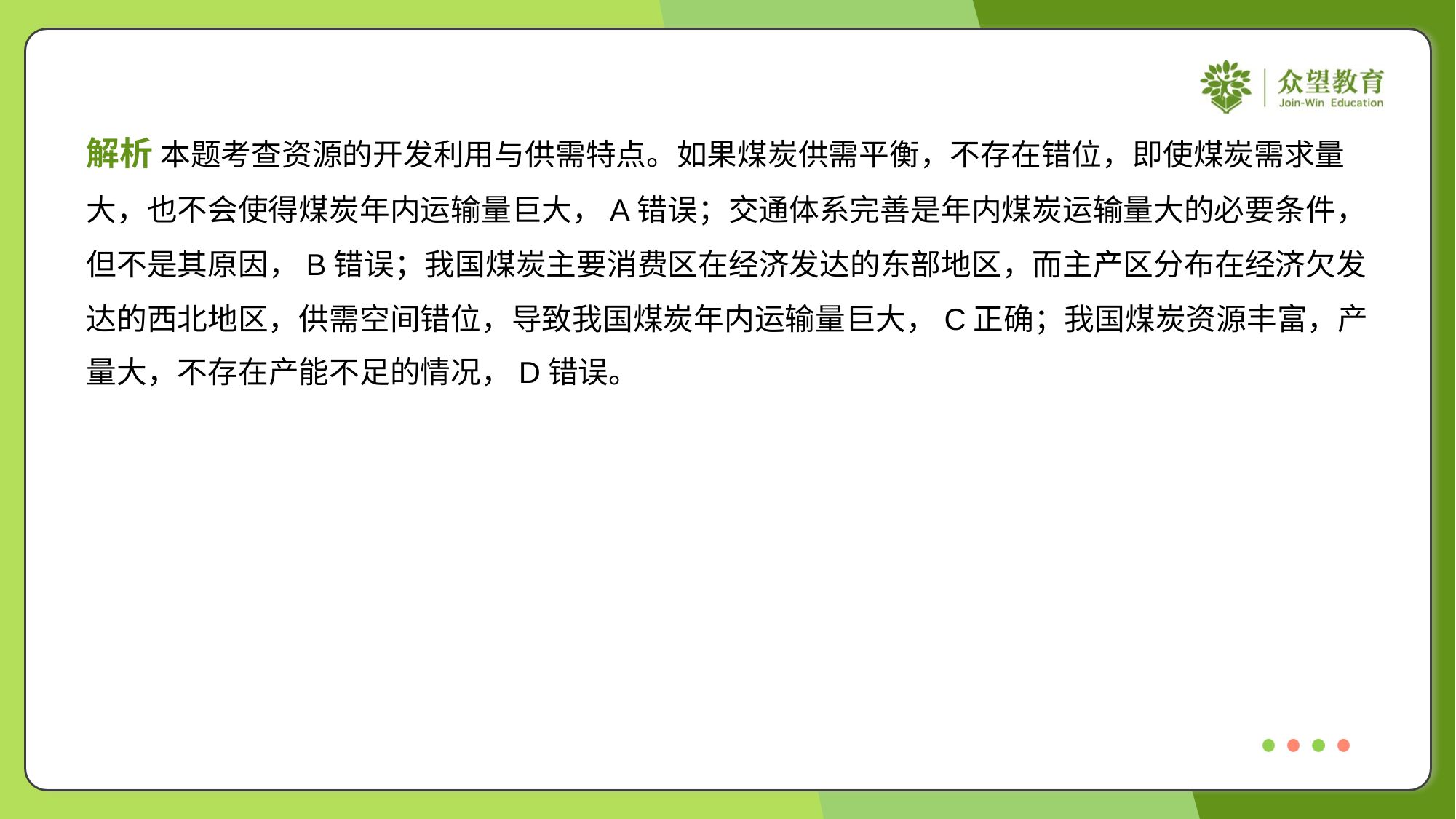

解析 本题考查资源的开发利用与供需特点。如果煤炭供需平衡，不存在错位，即使煤炭需求量
大，也不会使得煤炭年内运输量巨大，A错误；交通体系完善是年内煤炭运输量大的必要条件，
但不是其原因，B错误；我国煤炭主要消费区在经济发达的东部地区，而主产区分布在经济欠发
达的西北地区，供需空间错位，导致我国煤炭年内运输量巨大，C正确；我国煤炭资源丰富，产
量大，不存在产能不足的情况，D错误。